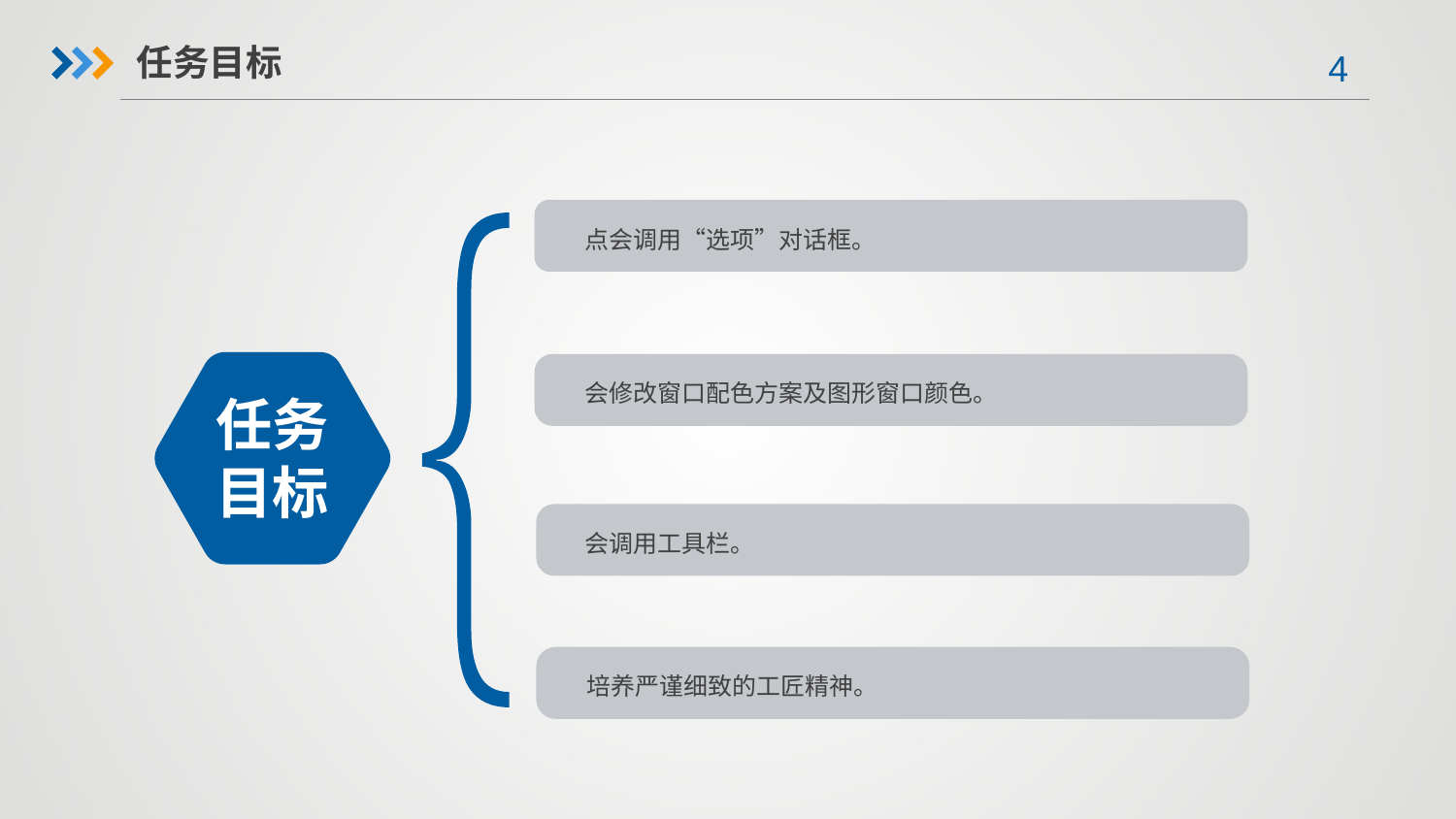

任务目标

点会调用“选项”对话框。

会修改窗口配色方案及图形窗口颜色。
任务目标

会调用工具栏。

培养严谨细致的工匠精神。